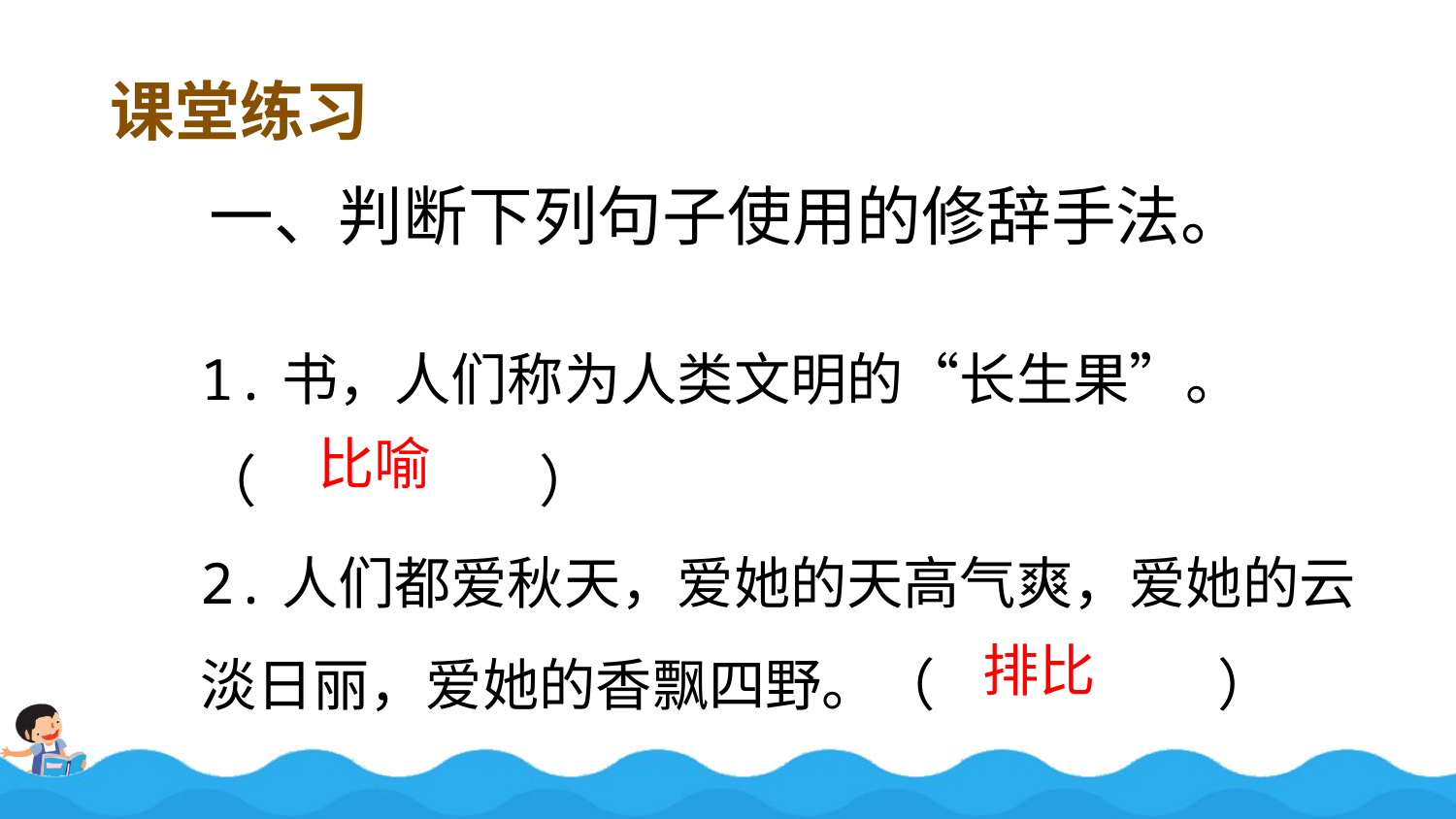

课堂练习
一、判断下列句子使用的修辞手法。
1.书，人们称为人类文明的“长生果”。
（　　　　　）
2.人们都爱秋天，爱她的天高气爽，爱她的云淡日丽，爱她的香飘四野。（　　　　　）
比喻
排比